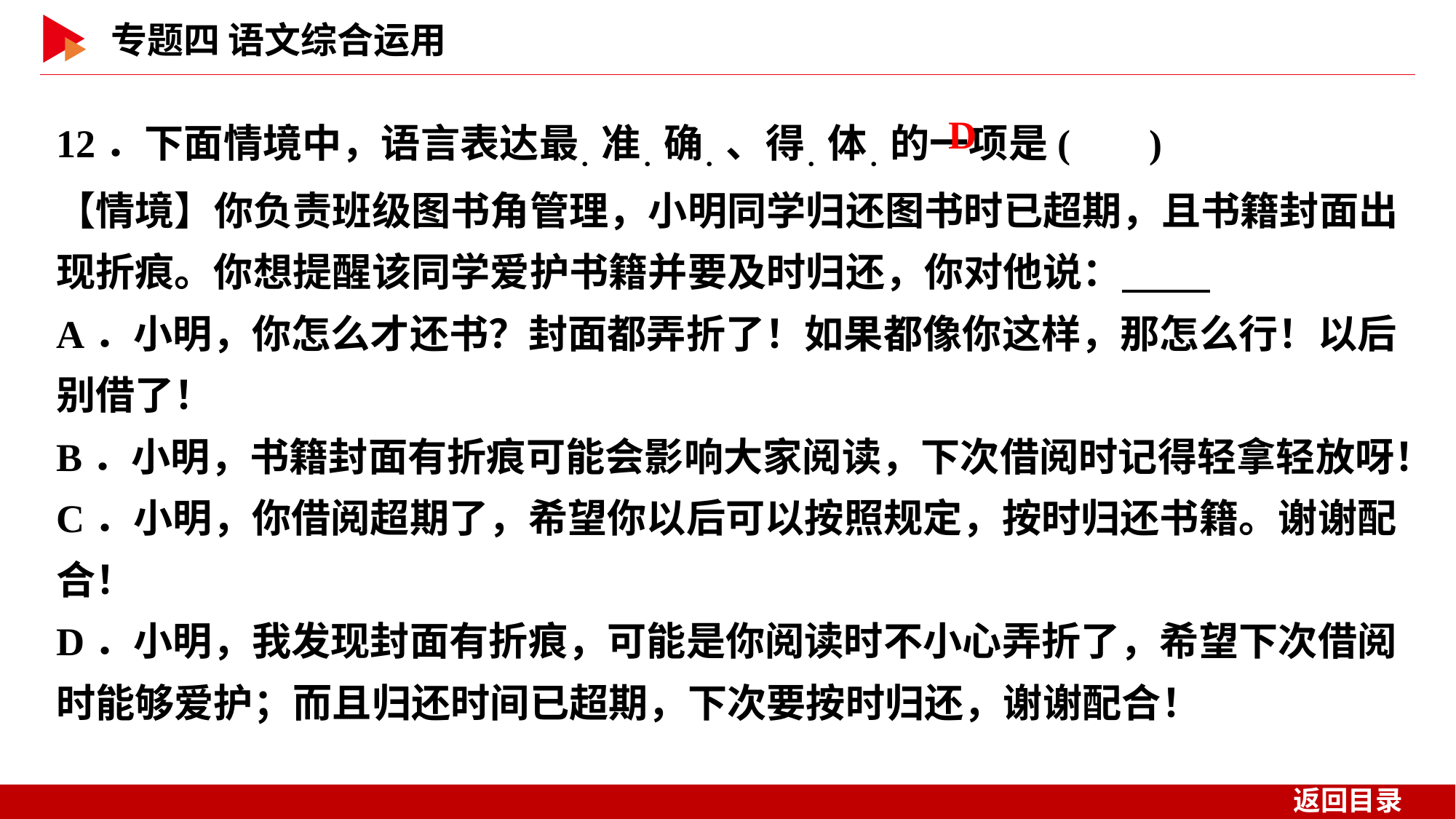

12．下面情境中，语言表达最．准．确．、得．体．的一项是(        )
【情境】你负责班级图书角管理，小明同学归还图书时已超期，且书籍封面出现折痕。你想提醒该同学爱护书籍并要及时归还，你对他说：
A．小明，你怎么才还书？封面都弄折了！如果都像你这样，那怎么行！以后别借了！
B．小明，书籍封面有折痕可能会影响大家阅读，下次借阅时记得轻拿轻放呀！
C．小明，你借阅超期了，希望你以后可以按照规定，按时归还书籍。谢谢配合！
D．小明，我发现封面有折痕，可能是你阅读时不小心弄折了，希望下次借阅时能够爱护；而且归还时间已超期，下次要按时归还，谢谢配合！
   D